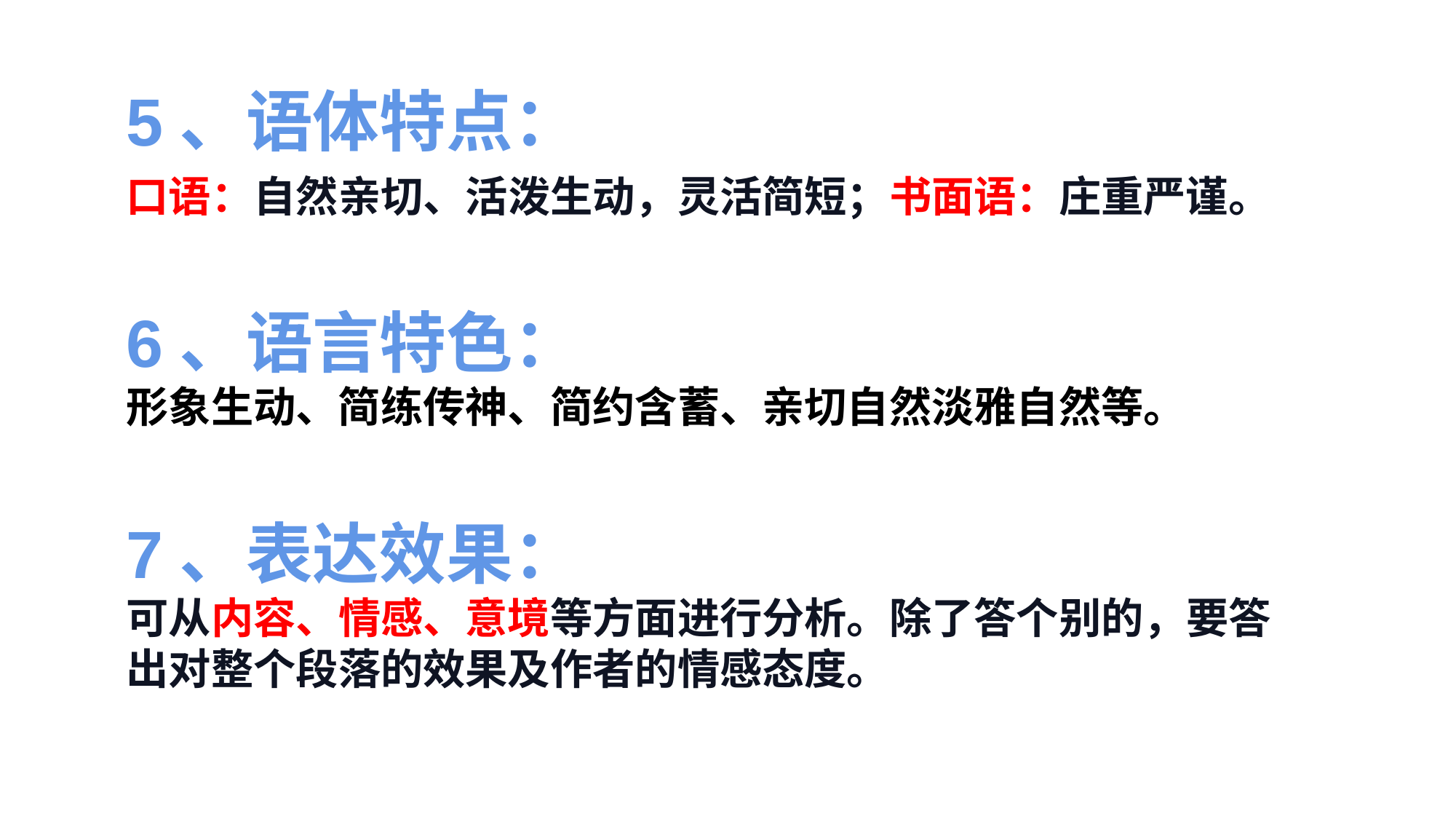

5、语体特点：
口语：自然亲切、活泼生动，灵活简短；书面语：庄重严谨。

6、语言特色：
形象生动、简练传神、简约含蓄、亲切自然淡雅自然等。

7、表达效果：
可从内容、情感、意境等方面进行分析。除了答个别的，要答出对整个段落的效果及作者的情感态度。